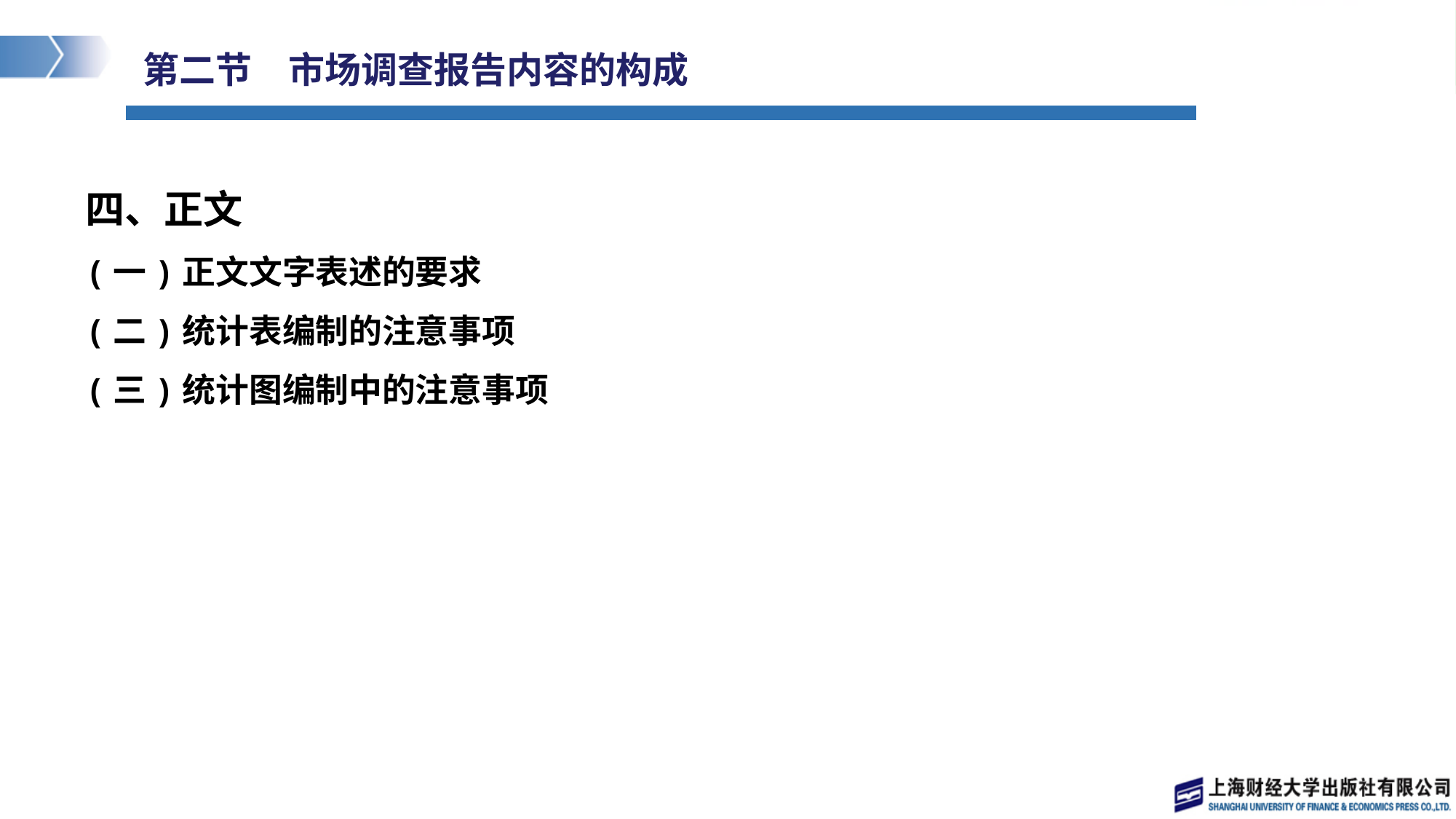

# 第二节　市场调查报告内容的构成
四、正文
(一)正文文字表述的要求
(二)统计表编制的注意事项
(三)统计图编制中的注意事项